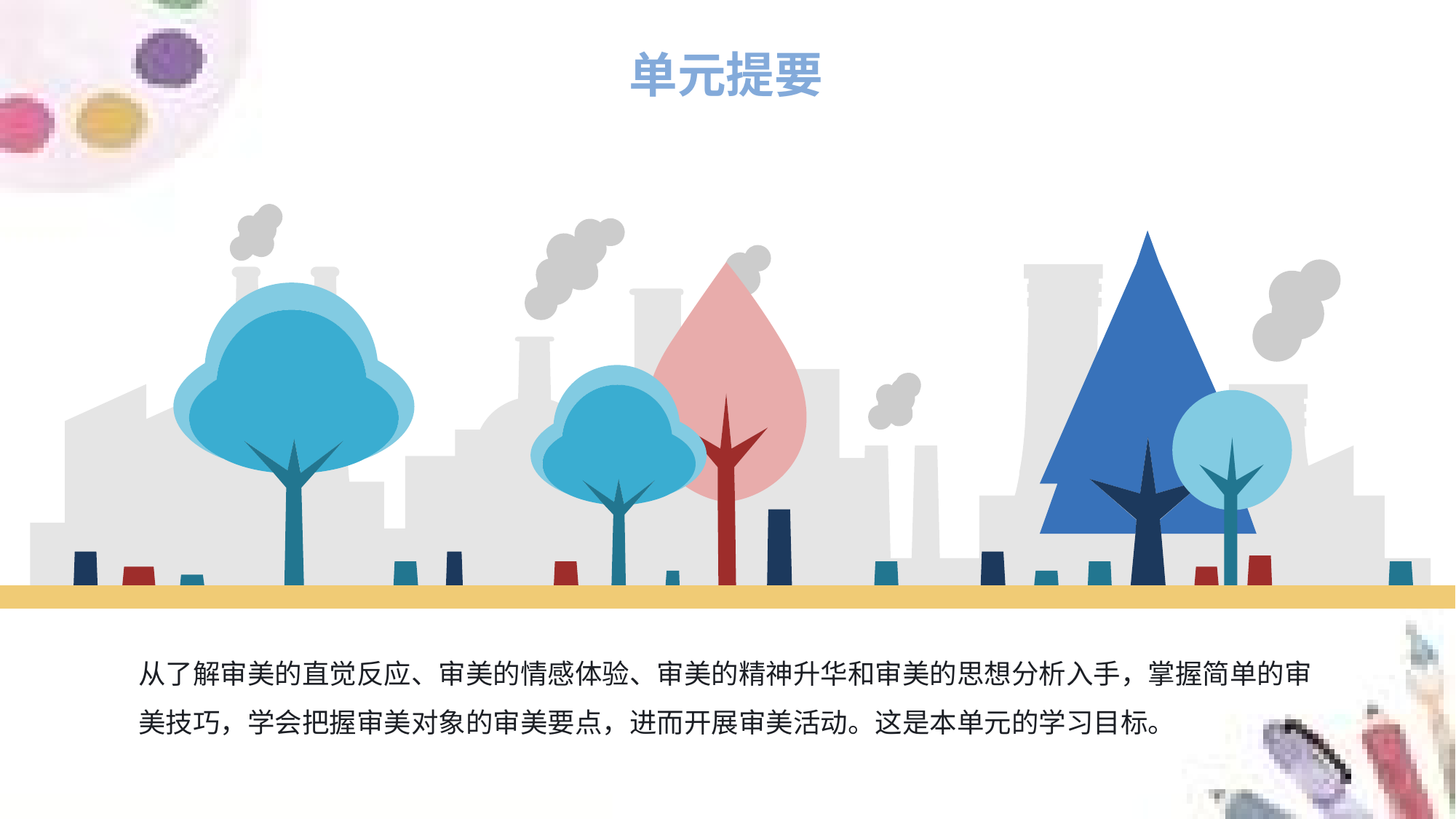

单元提要

从了解审美的直觉反应、审美的情感体验、审美的精神升华和审美的思想分析入手，掌握简单的审美技巧，学会把握审美对象的审美要点，进而开展审美活动。这是本单元的学习目标。